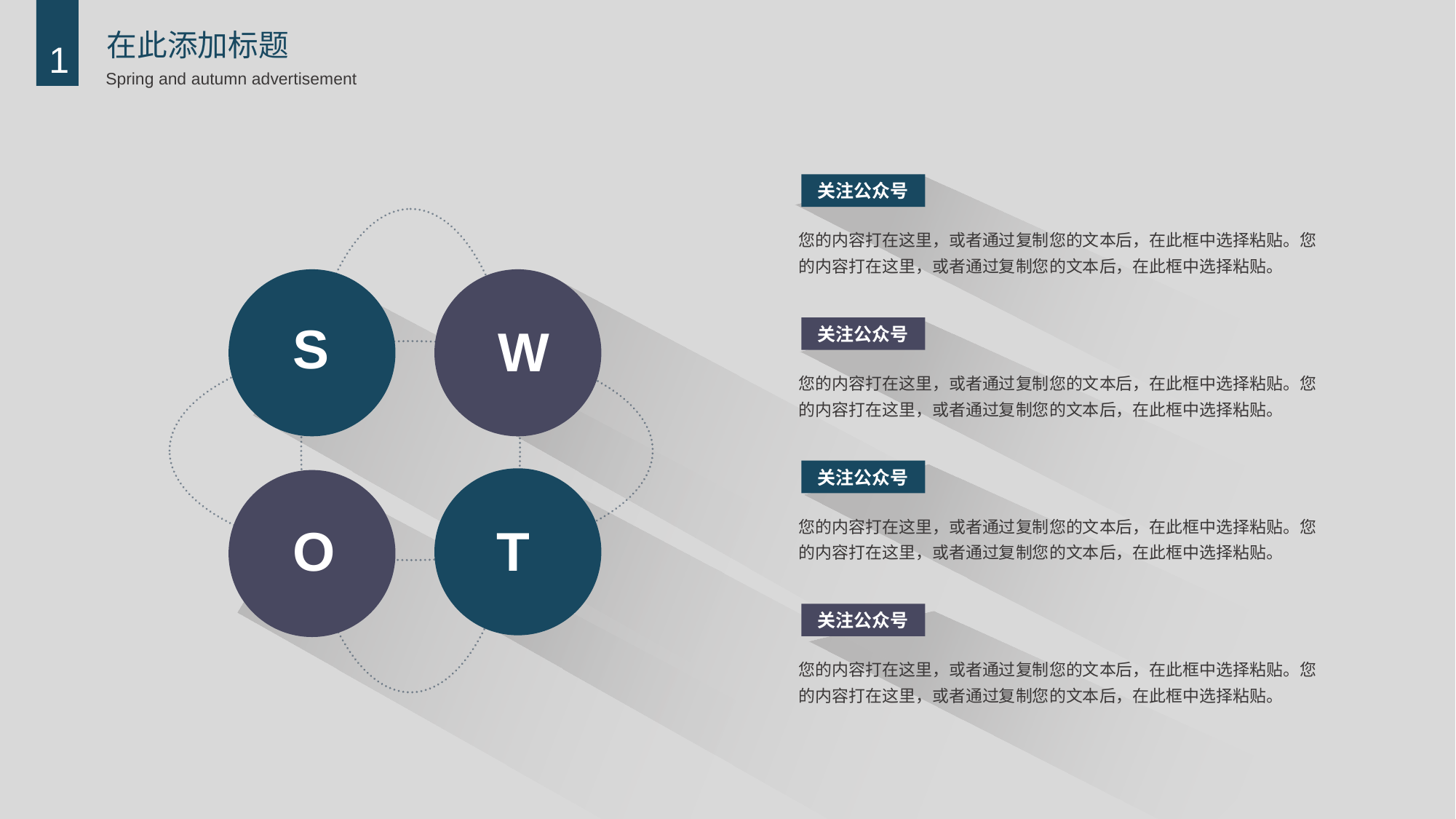

在此添加标题
1

Spring and autumn advertisement
关注公众号

您的内容打在这里，或者通过复制您的文本后，在此框中选择粘贴。您的内容打在这里，或者通过复制您的文本后，在此框中选择粘贴。

S
W
关注公众号

您的内容打在这里，或者通过复制您的文本后，在此框中选择粘贴。您的内容打在这里，或者通过复制您的文本后，在此框中选择粘贴。

关注公众号

您的内容打在这里，或者通过复制您的文本后，在此框中选择粘贴。您的内容打在这里，或者通过复制您的文本后，在此框中选择粘贴。
O
T
关注公众号
您的内容打在这里，或者通过复制您的文本后，在此框中选择粘贴。您的内容打在这里，或者通过复制您的文本后，在此框中选择粘贴。